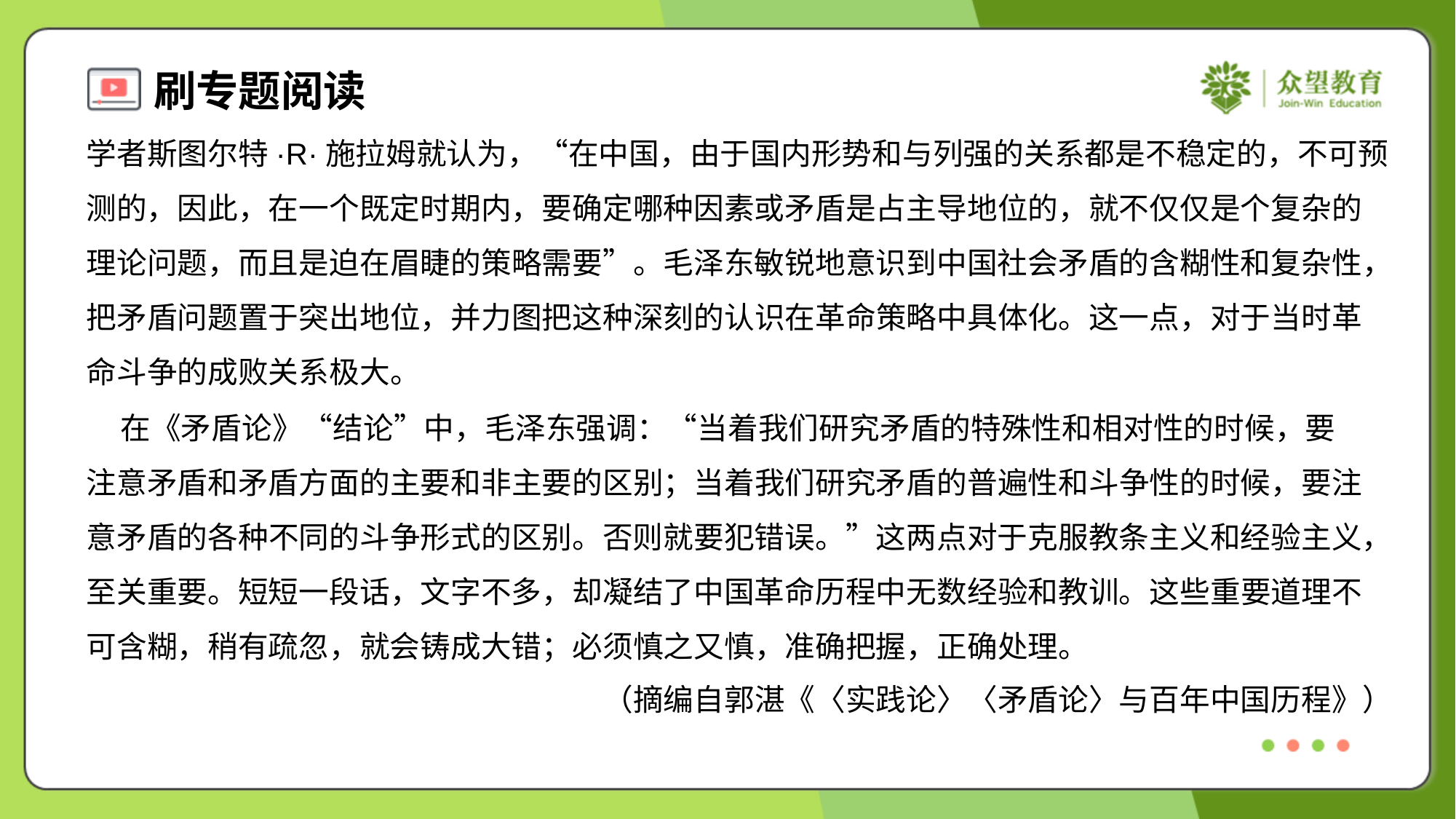

学者斯图尔特·R·施拉姆就认为，“在中国，由于国内形势和与列强的关系都是不稳定的，不可预
测的，因此，在一个既定时期内，要确定哪种因素或矛盾是占主导地位的，就不仅仅是个复杂的
理论问题，而且是迫在眉睫的策略需要”。毛泽东敏锐地意识到中国社会矛盾的含糊性和复杂性，
把矛盾问题置于突出地位，并力图把这种深刻的认识在革命策略中具体化。这一点，对于当时革
命斗争的成败关系极大。
    在《矛盾论》“结论”中，毛泽东强调：“当着我们研究矛盾的特殊性和相对性的时候，要
注意矛盾和矛盾方面的主要和非主要的区别；当着我们研究矛盾的普遍性和斗争性的时候，要注
意矛盾的各种不同的斗争形式的区别。否则就要犯错误。”这两点对于克服教条主义和经验主义，
至关重要。短短一段话，文字不多，却凝结了中国革命历程中无数经验和教训。这些重要道理不
可含糊，稍有疏忽，就会铸成大错；必须慎之又慎，准确把握，正确处理。
（摘编自郭湛《〈实践论〉〈矛盾论〉与百年中国历程》）